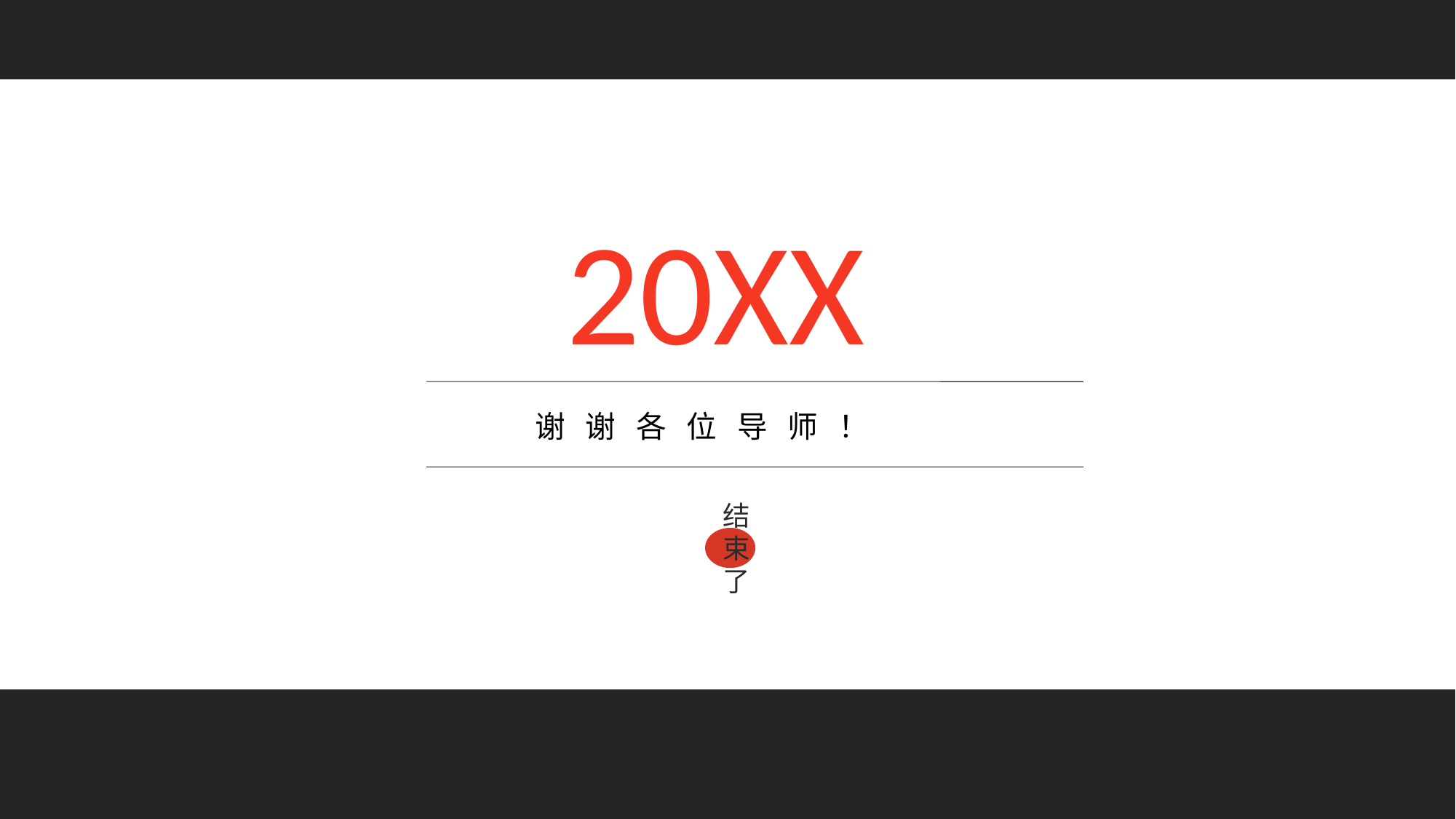

20XX

      谢   谢   各   位   导   师   ！

结束
了